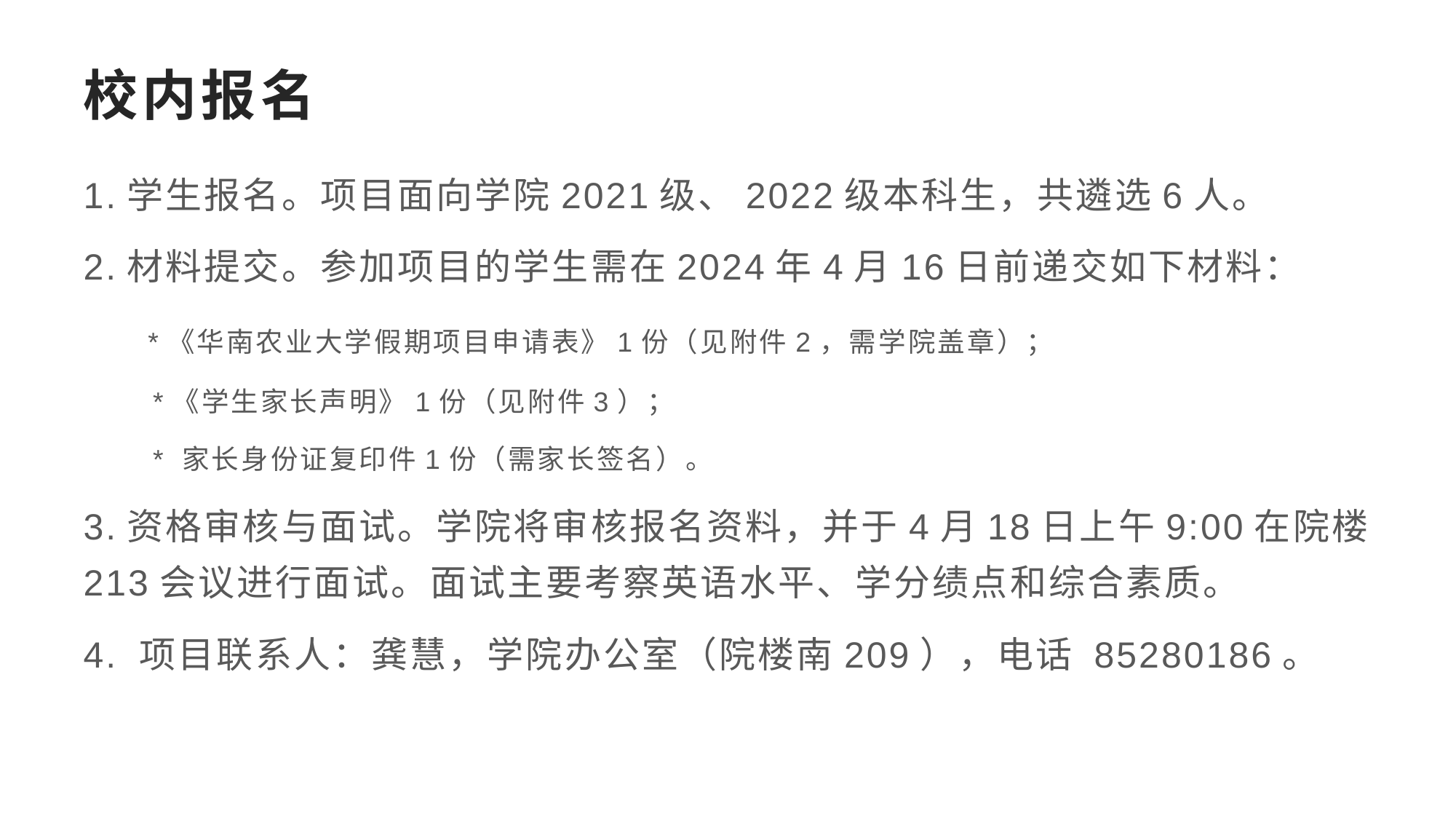

# 校内报名
1.学生报名。项目面向学院2021级、2022级本科生，共遴选6人。
2.材料提交。参加项目的学生需在2024年4月16日前递交如下材料：
      *《华南农业大学假期项目申请表》1份（见附件2，需学院盖章）；
       *《学生家长声明》1份（见附件3）；
       * 家长身份证复印件1份（需家长签名）。
3.资格审核与面试。学院将审核报名资料，并于4月18日上午9:00在院楼213会议进行面试。面试主要考察英语水平、学分绩点和综合素质。
4. 项目联系人：龚慧，学院办公室（院楼南209），电话 85280186。